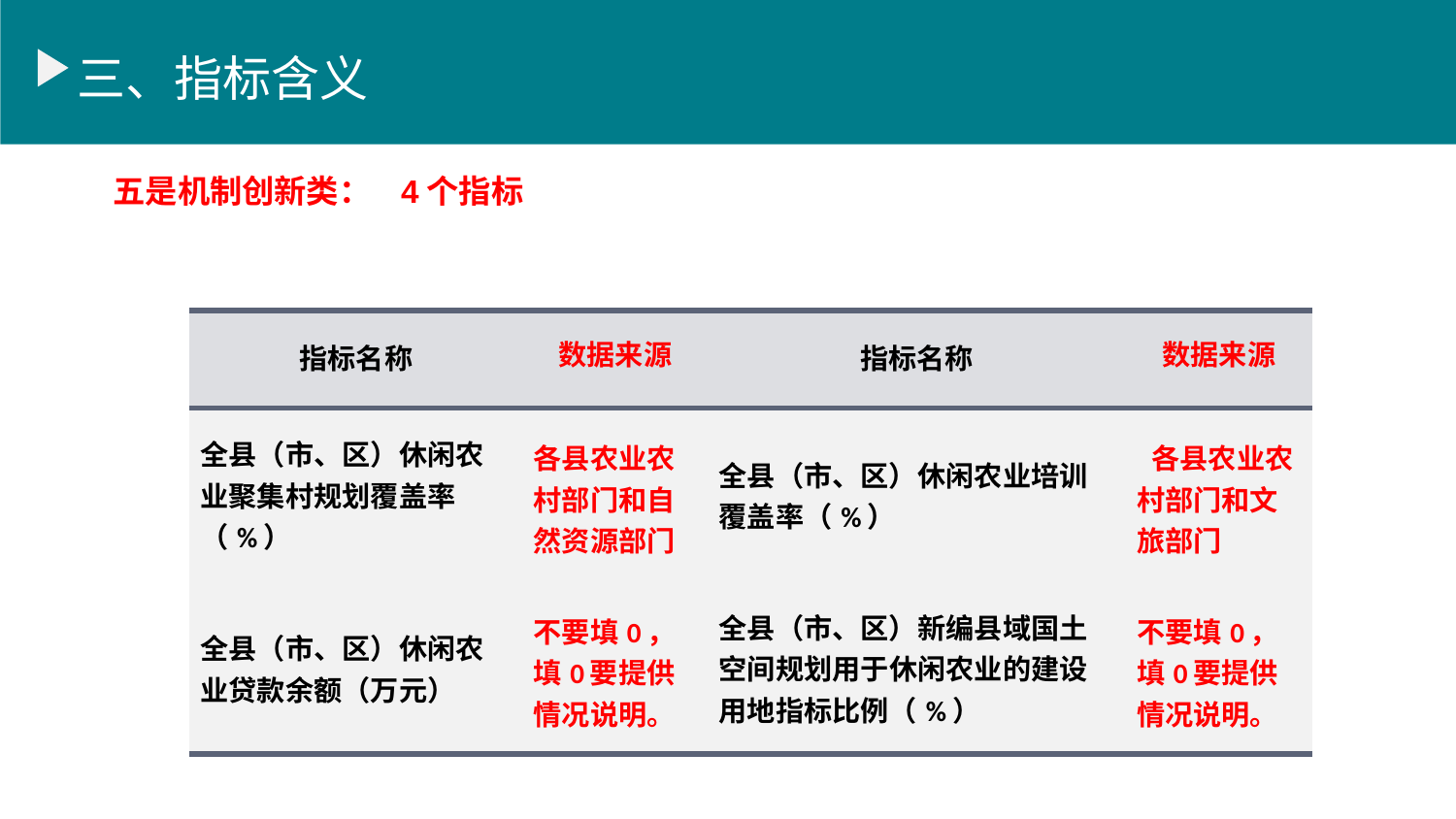

三、指标含义

 五是机制创新类：   4个指标

| 指标名称 | 数据来源 | 指标名称 | 数据来源 |
| --- | --- | --- | --- |
| 全县（市、区）休闲农业聚集村规划覆盖率（%） | 各县农业农村部门和自然资源部门 | 全县（市、区）休闲农业培训覆盖率（%） | 各县农业农村部门和文旅部门 |
| 全县（市、区）休闲农业贷款余额（万元） | 不要填0，填0要提供情况说明。 | 全县（市、区）新编县域国土空间规划用于休闲农业的建设用地指标比例（%） | 不要填0，填0要提供情况说明。 |